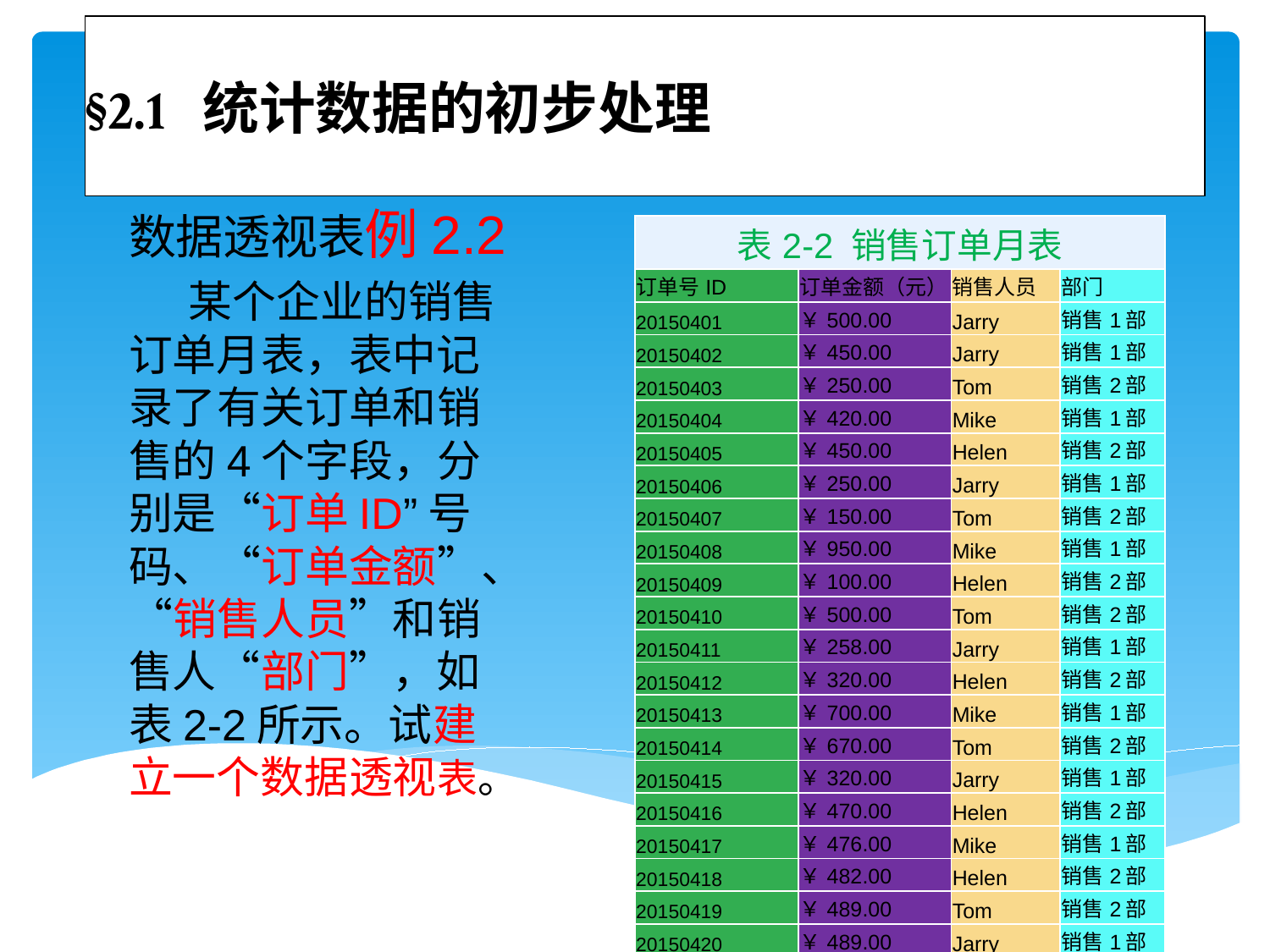

# §2.1  统计数据的初步处理
数据透视表例2.2
     某个企业的销售订单月表，表中记录了有关订单和销售的4个字段，分别是“订单ID”号码、“订单金额”、“销售人员”和销售人“部门”，如表2-2所示。试建立一个数据透视表。
| 表2-2 销售订单月表 |  |  |  |
| --- | --- | --- | --- |
| 订单号ID | 订单金额（元） | 销售人员 | 部门 |
| 20150401 | ￥500.00 | Jarry | 销售1部 |
| 20150402 | ￥450.00 | Jarry | 销售1部 |
| 20150403 | ￥250.00 | Tom | 销售2部 |
| 20150404 | ￥420.00 | Mike | 销售1部 |
| 20150405 | ￥450.00 | Helen | 销售2部 |
| 20150406 | ￥250.00 | Jarry | 销售1部 |
| 20150407 | ￥150.00 | Tom | 销售2部 |
| 20150408 | ￥950.00 | Mike | 销售1部 |
| 20150409 | ￥100.00 | Helen | 销售2部 |
| 20150410 | ￥500.00 | Tom | 销售2部 |
| 20150411 | ￥258.00 | Jarry | 销售1部 |
| 20150412 | ￥320.00 | Helen | 销售2部 |
| 20150413 | ￥700.00 | Mike | 销售1部 |
| 20150414 | ￥670.00 | Tom | 销售2部 |
| 20150415 | ￥320.00 | Jarry | 销售1部 |
| 20150416 | ￥470.00 | Helen | 销售2部 |
| 20150417 | ￥476.00 | Mike | 销售1部 |
| 20150418 | ￥482.00 | Helen | 销售2部 |
| 20150419 | ￥489.00 | Tom | 销售2部 |
| 20150420 | ￥489.00 | Jarry | 销售1部 |